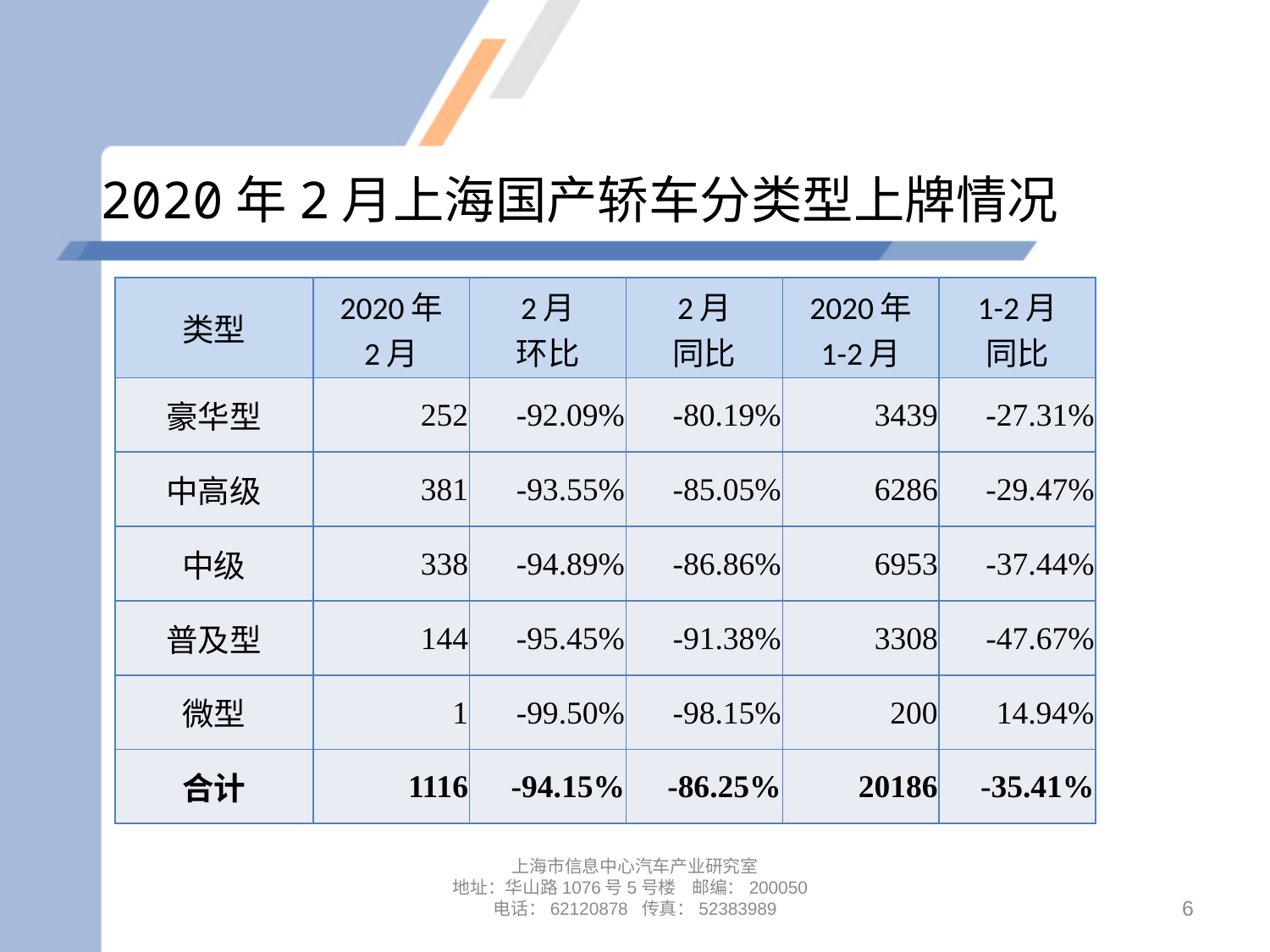

# 2020年2月上海国产轿车分类型上牌情况
| 类型 | 2020年 2月 | 2月 环比 | 2月 同比 | 2020年 1-2月 | 1-2月 同比 |
| --- | --- | --- | --- | --- | --- |
| 豪华型 | 252 | -92.09% | -80.19% | 3439 | -27.31% |
| 中高级 | 381 | -93.55% | -85.05% | 6286 | -29.47% |
| 中级 | 338 | -94.89% | -86.86% | 6953 | -37.44% |
| 普及型 | 144 | -95.45% | -91.38% | 3308 | -47.67% |
| 微型 | 1 | -99.50% | -98.15% | 200 | 14.94% |
| 合计 | 1116 | -94.15% | -86.25% | 20186 | -35.41% |
上海市信息中心汽车产业研究室
地址：华山路1076号5号楼    邮编：200050
电话：62120878  传真：52383989

6